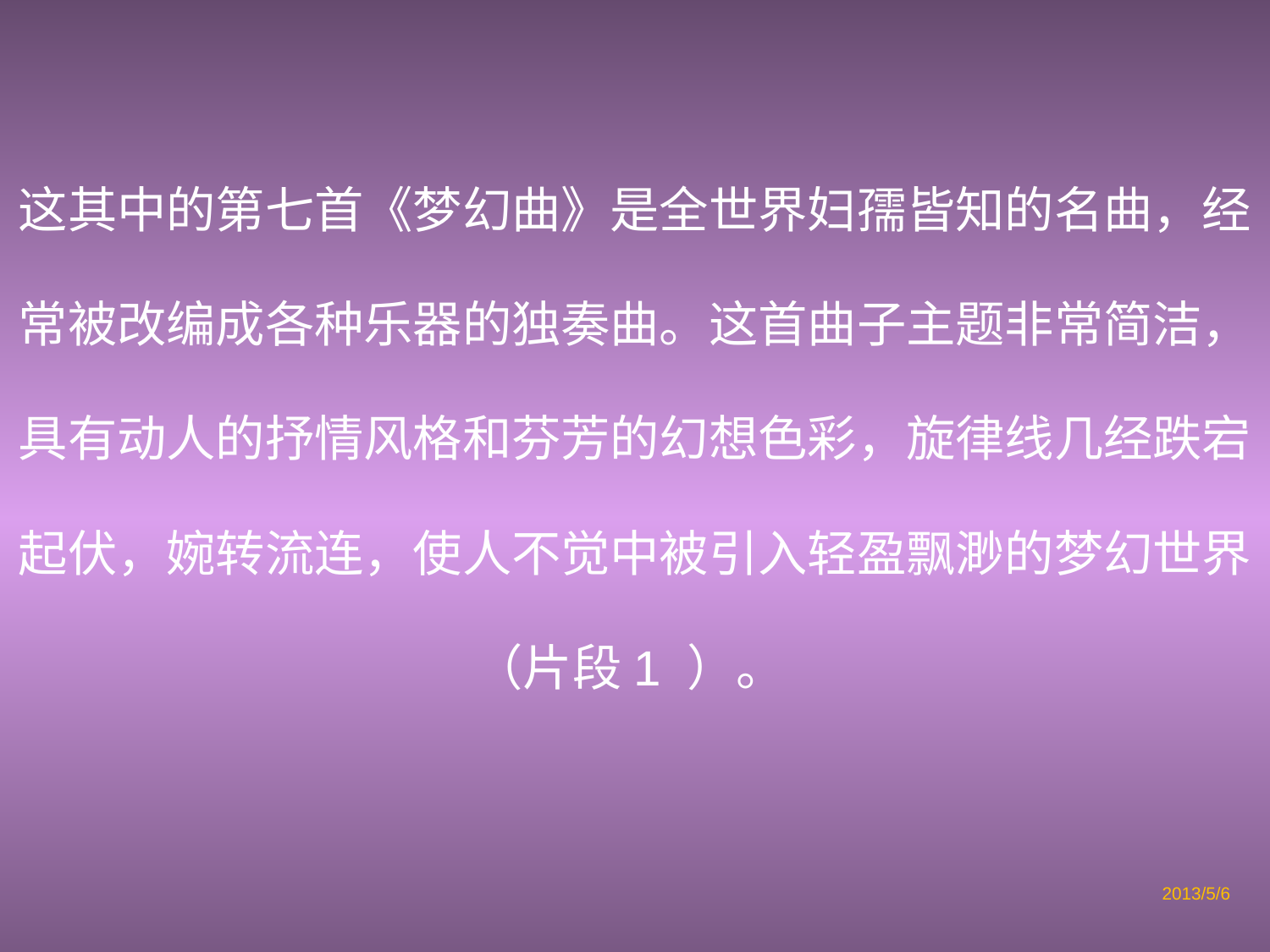

这其中的第七首《梦幻曲》是全世界妇孺皆知的名曲，经

常被改编成各种乐器的独奏曲。这首曲子主题非常简洁，

具有动人的抒情风格和芬芳的幻想色彩，旋律线几经跌宕

起伏，婉转流连，使人不觉中被引入轻盈飘渺的梦幻世界

（片段1 ）。

——（德）舒曼
6
2013/5/6